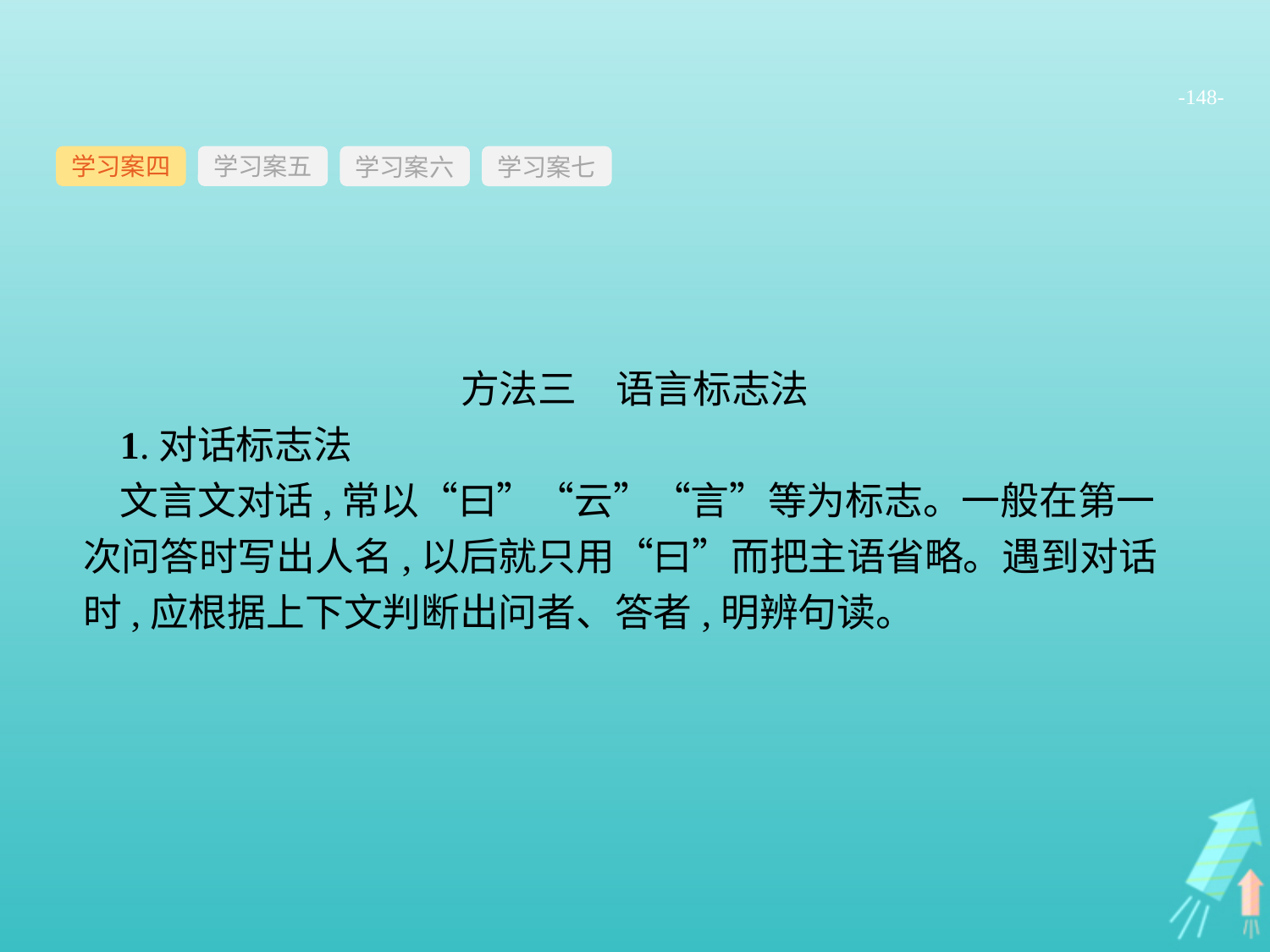

-148-
学习案四
学习案六
学习案七
学习案五
方法三　语言标志法
1.对话标志法
文言文对话,常以“曰”“云”“言”等为标志。一般在第一次问答时写出人名,以后就只用“曰”而把主语省略。遇到对话时,应根据上下文判断出问者、答者,明辨句读。